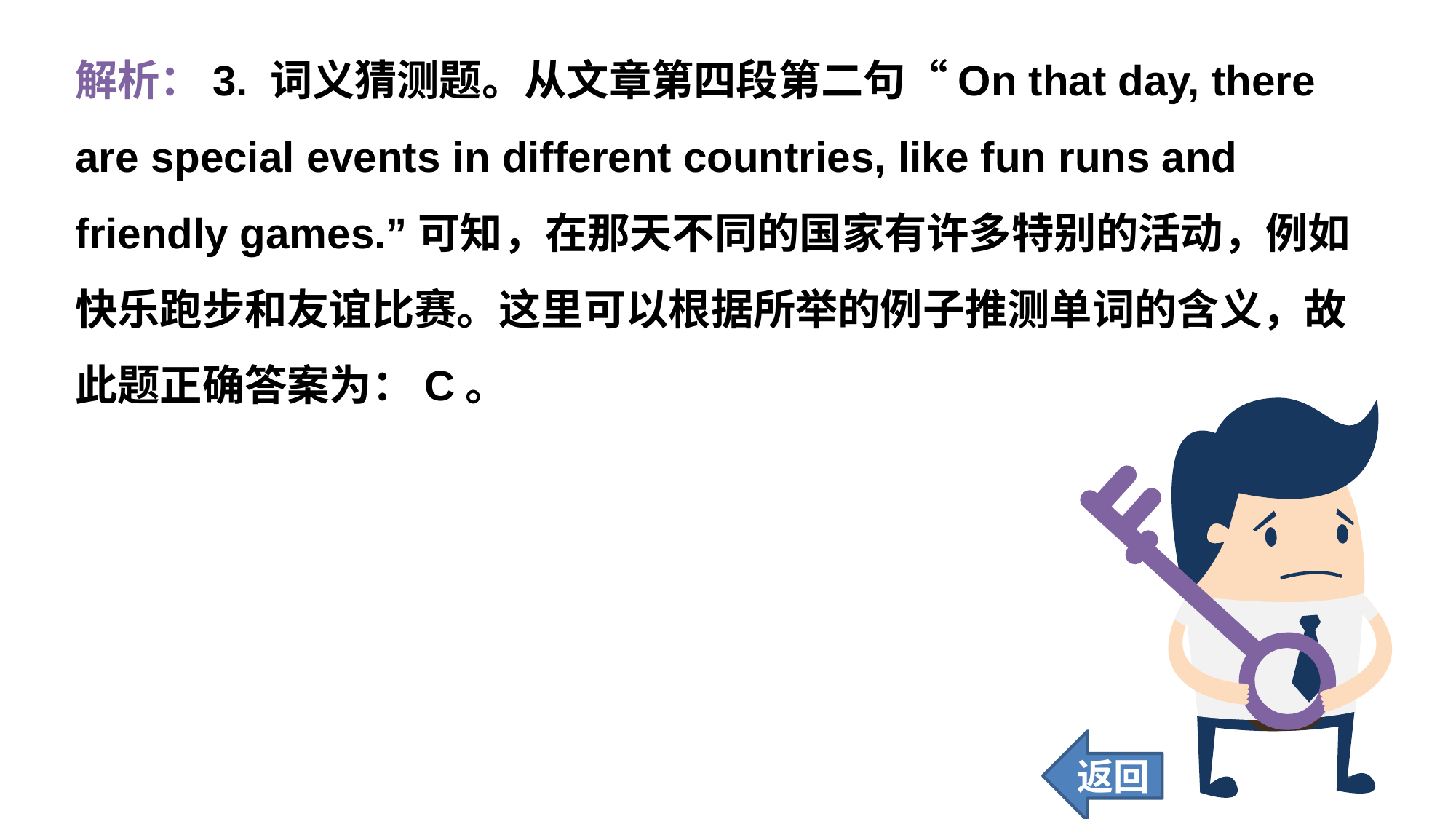

解析：3. 词义猜测题。从文章第四段第二句“On that day, there are special events in different countries, like fun runs and friendly games.”可知，在那天不同的国家有许多特别的活动，例如快乐跑步和友谊比赛。这里可以根据所举的例子推测单词的含义，故此题正确答案为：C。

返回
166